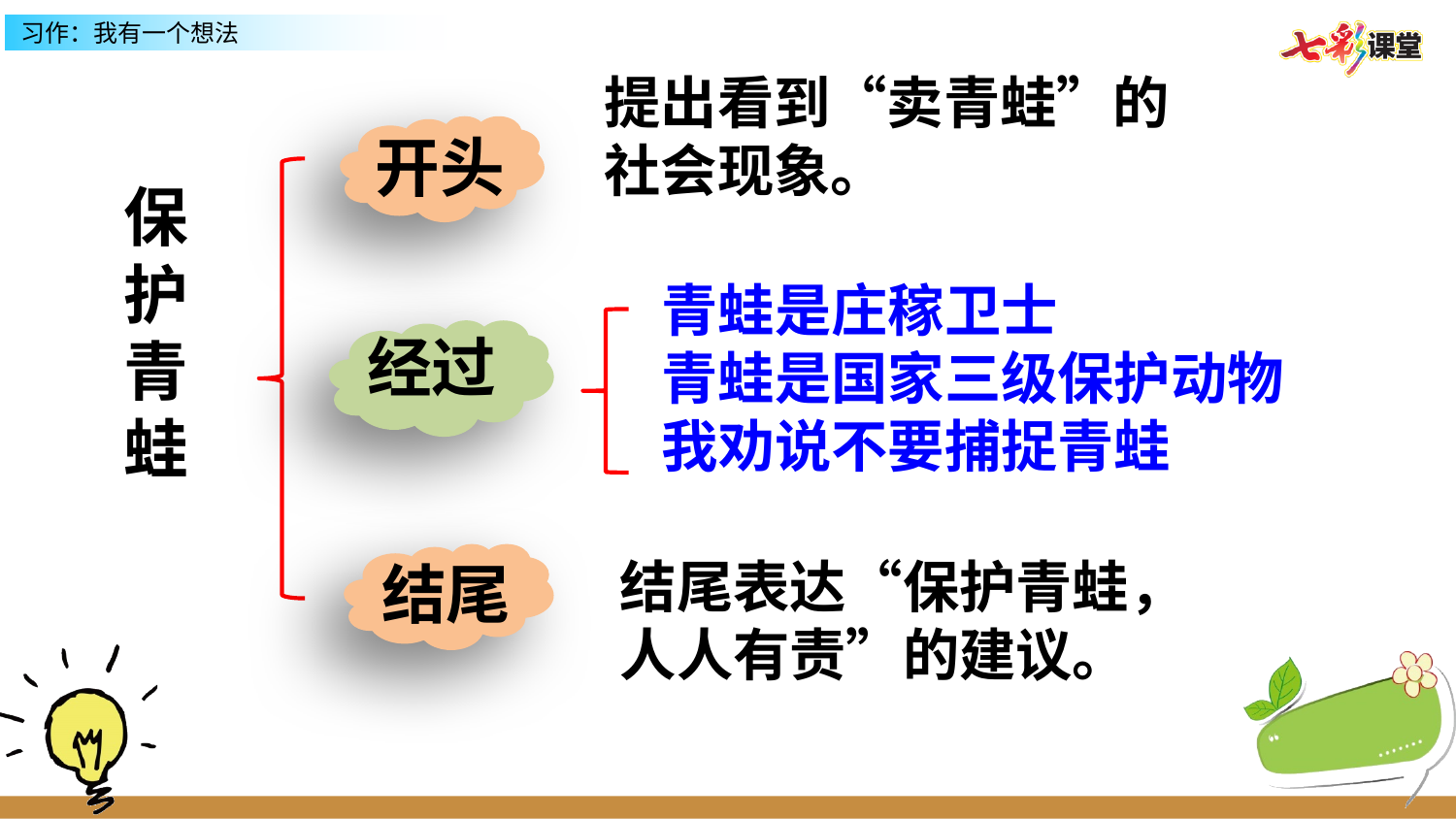

提出看到“卖青蛙”的社会现象。

开头

保护青蛙
青蛙是庄稼卫士
青蛙是国家三级保护动物
我劝说不要捕捉青蛙

经过

结尾
结尾表达“保护青蛙，人人有责”的建议。